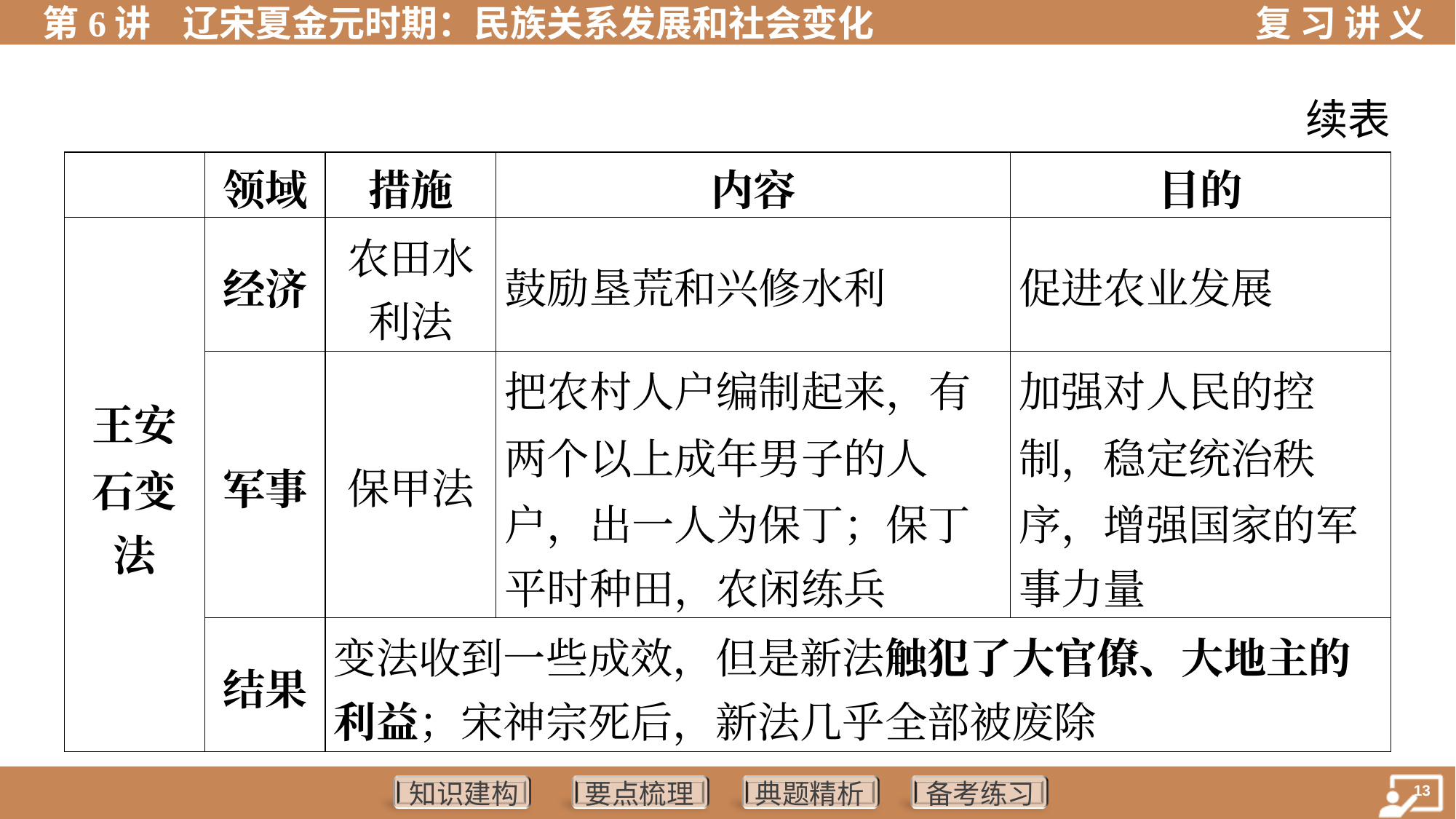

续表
|  | 领域 | 措施 | 内容 | 目的 |  |
| --- | --- | --- | --- | --- | --- |
| 王安 石变 法 | 经济 | 农田水 利法 | 鼓励垦荒和兴修水利 | 促进农业发展 |  |
|  | 军事 | 保甲法 | 把农村人户编制起来，有 两个以上成年男子的人 户，出一人为保丁；保丁 平时种田，农闲练兵 | 加强对人民的控 制，稳定统治秩 序，增强国家的军 事力量 |  |
|  | 结果 | 变法收到一些成效，但是新法触犯了大官僚、大地主的 利益；宋神宗死后，新法几乎全部被废除 |  |  |  |